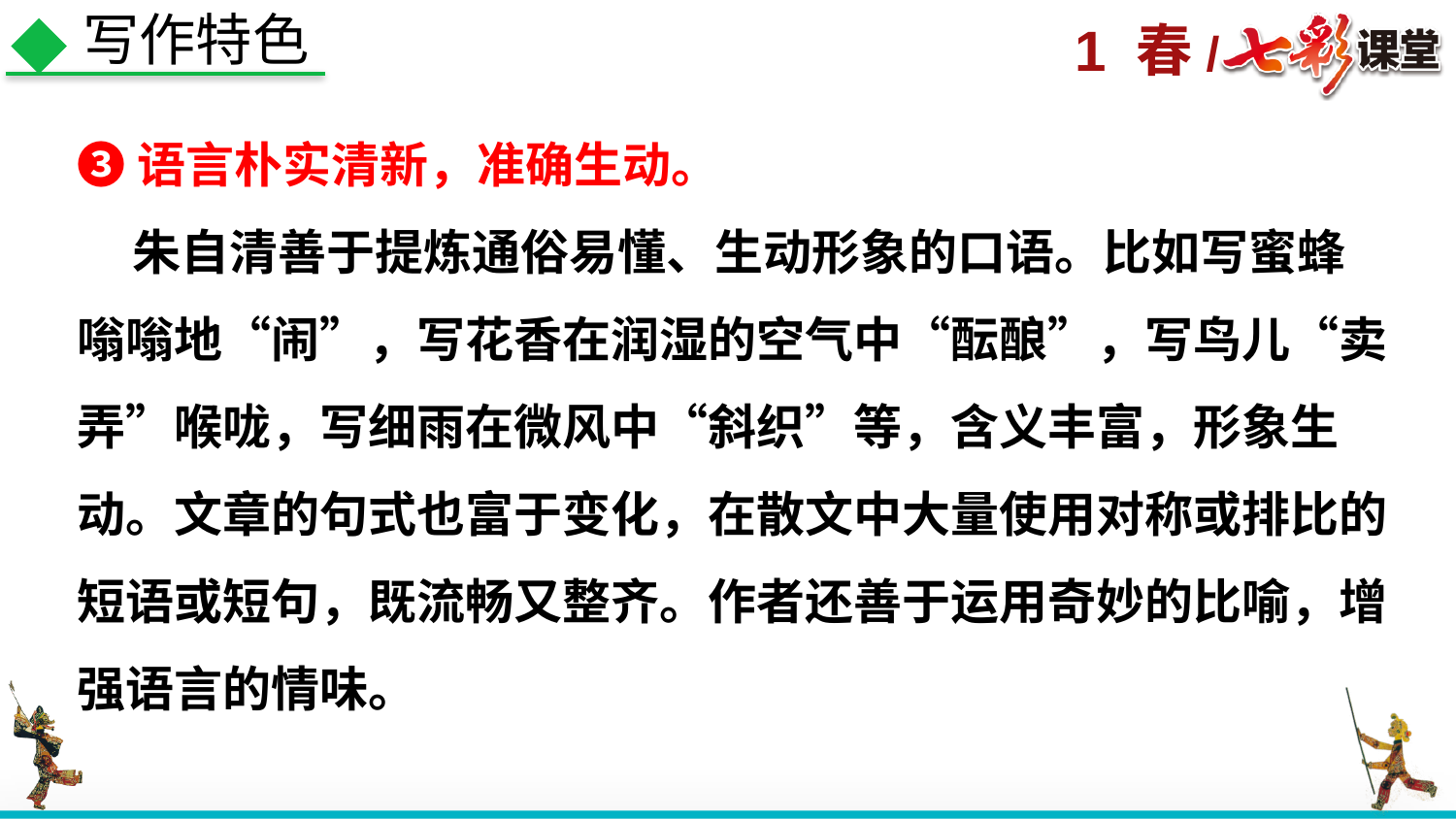

写作特色

❸语言朴实清新，准确生动。
    朱自清善于提炼通俗易懂、生动形象的口语。比如写蜜蜂嗡嗡地“闹”，写花香在润湿的空气中“酝酿”，写鸟儿“卖弄”喉咙，写细雨在微风中“斜织”等，含义丰富，形象生动。文章的句式也富于变化，在散文中大量使用对称或排比的短语或短句，既流畅又整齐。作者还善于运用奇妙的比喻，增强语言的情味。